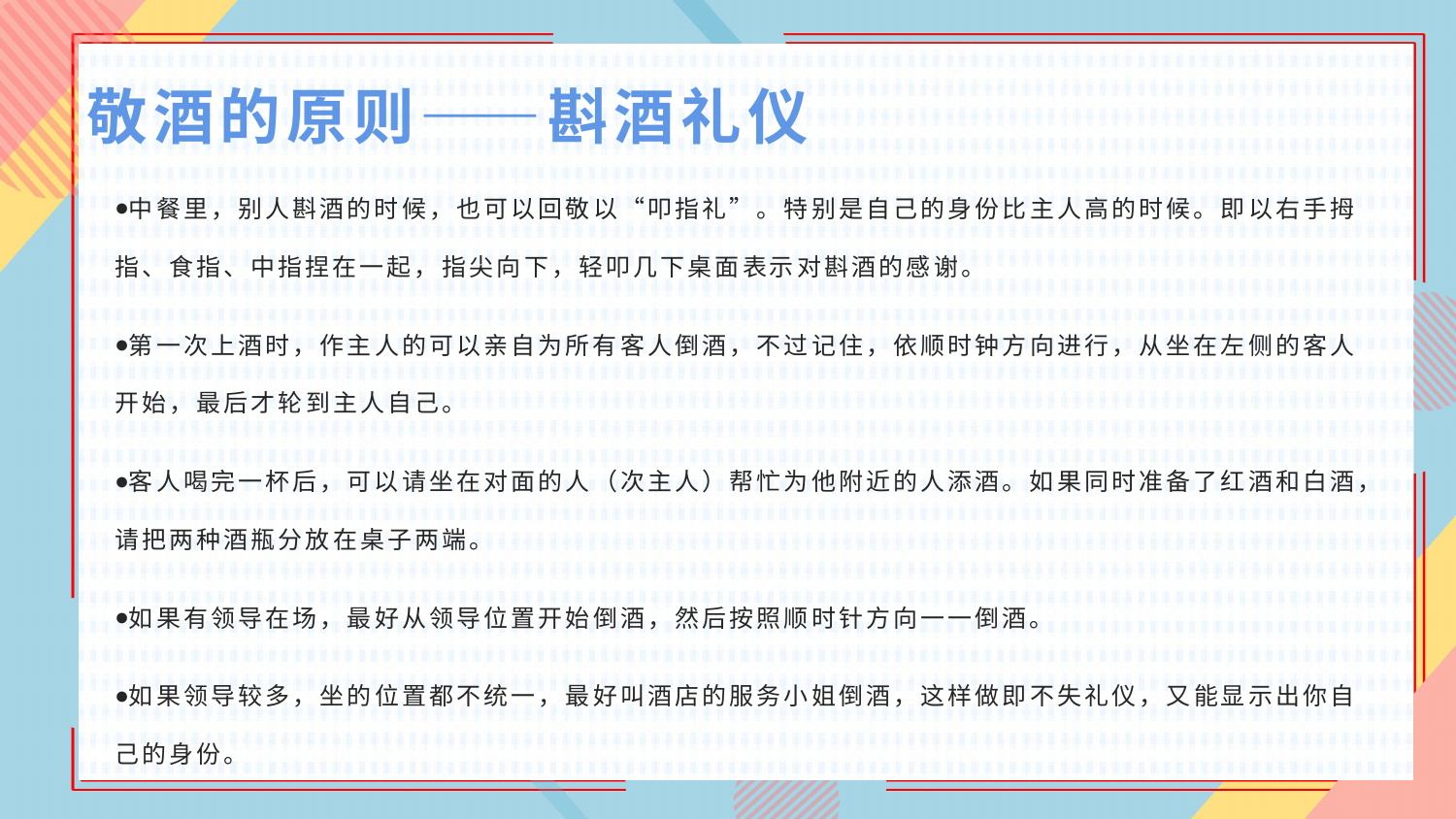

# 敬酒的原则——斟酒礼仪
中餐里，别人斟酒的时候，也可以回敬以“叩指礼”。特别是自己的身份比主人高的时候。即以右手拇指、食指、中指捏在一起，指尖向下，轻叩几下桌面表示对斟酒的感谢。
第一次上酒时，作主人的可以亲自为所有客人倒酒，不过记住，依顺时钟方向进行，从坐在左侧的客人开始，最后才轮到主人自己。
客人喝完一杯后，可以请坐在对面的人（次主人）帮忙为他附近的人添酒。如果同时准备了红酒和白酒，请把两种酒瓶分放在桌子两端。
如果有领导在场，最好从领导位置开始倒酒，然后按照顺时针方向一一倒酒。
如果领导较多，坐的位置都不统一，最好叫酒店的服务小姐倒酒，这样做即不失礼仪，又能显示出你自己的身份。